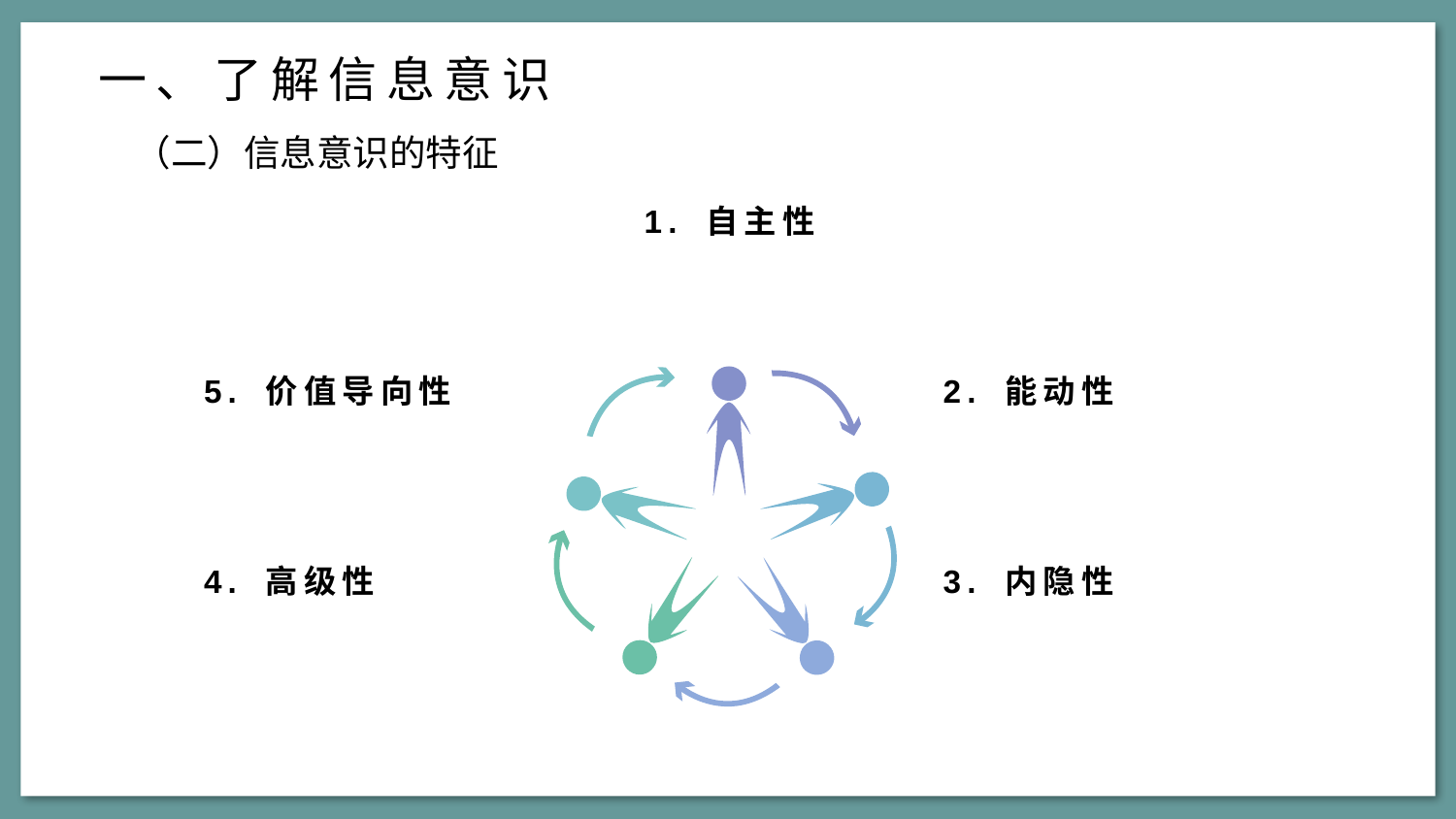

一、了解信息意识
（二）信息意识的特征
1. 自主性
5. 价值导向性
2. 能动性

4. 高级性
3. 内隐性